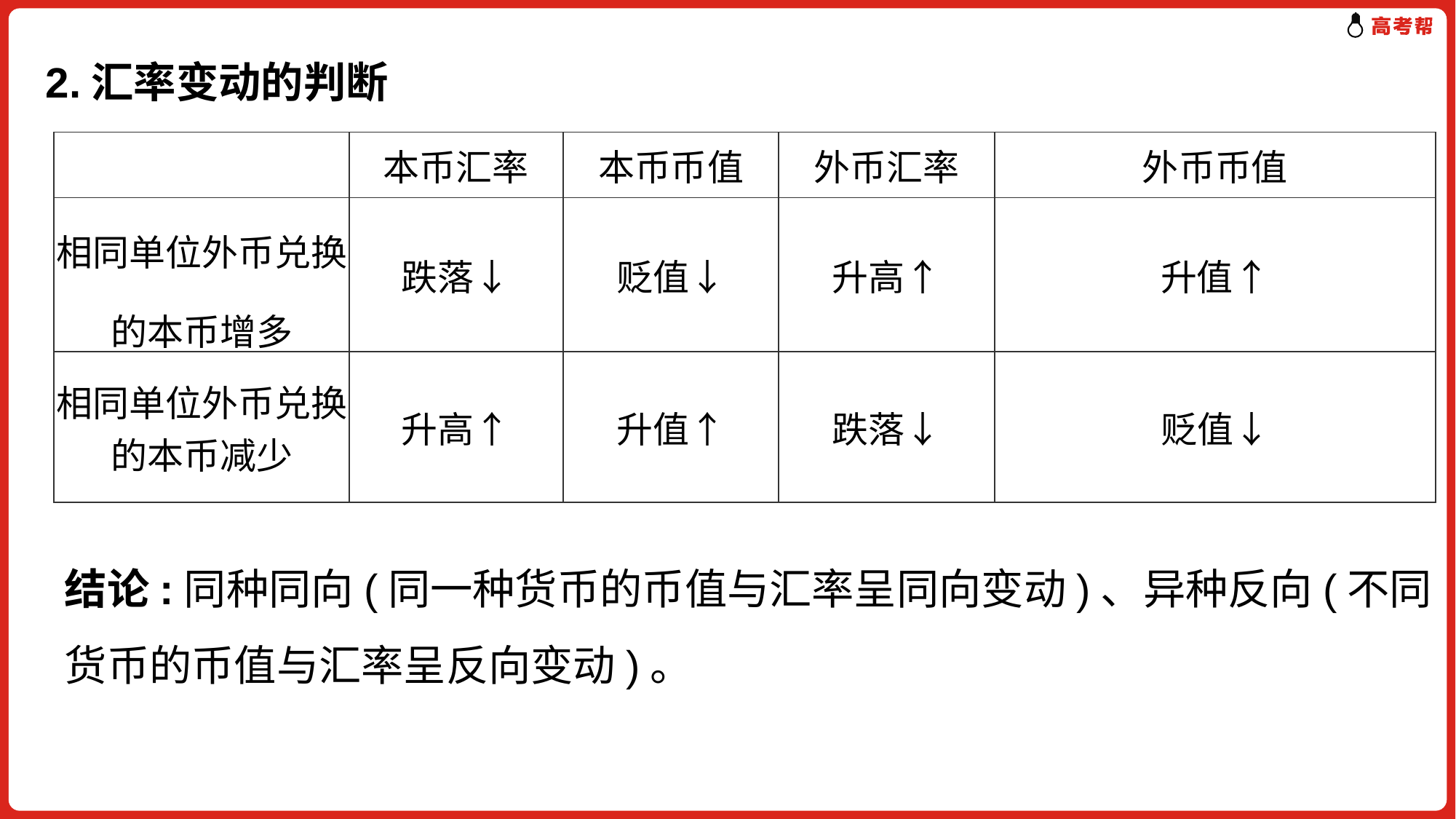

2.汇率变动的判断
|  | 本币汇率 | 本币币值 | 外币汇率 | 外币币值 |
| --- | --- | --- | --- | --- |
| 相同单位外币兑换的本币增多 | 跌落↓ | 贬值↓ | 升高↑ | 升值↑ |
| 相同单位外币兑换的本币减少 | 升高↑ | 升值↑ | 跌落↓ | 贬值↓ |
结论:同种同向(同一种货币的币值与汇率呈同向变动)、异种反向(不同货币的币值与汇率呈反向变动)。